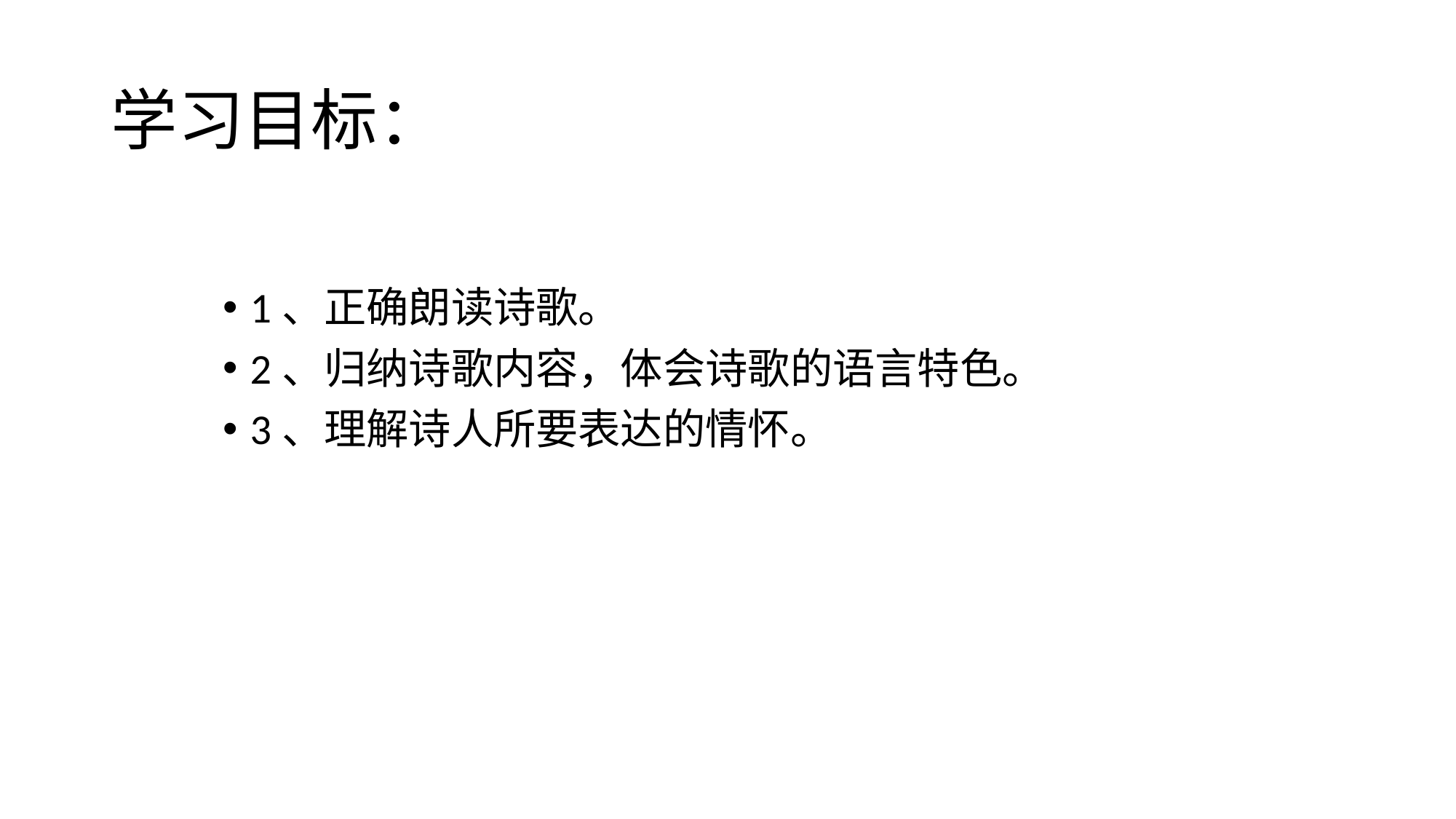

# 学习目标：
1、正确朗读诗歌。
2、归纳诗歌内容，体会诗歌的语言特色。
3、理解诗人所要表达的情怀。